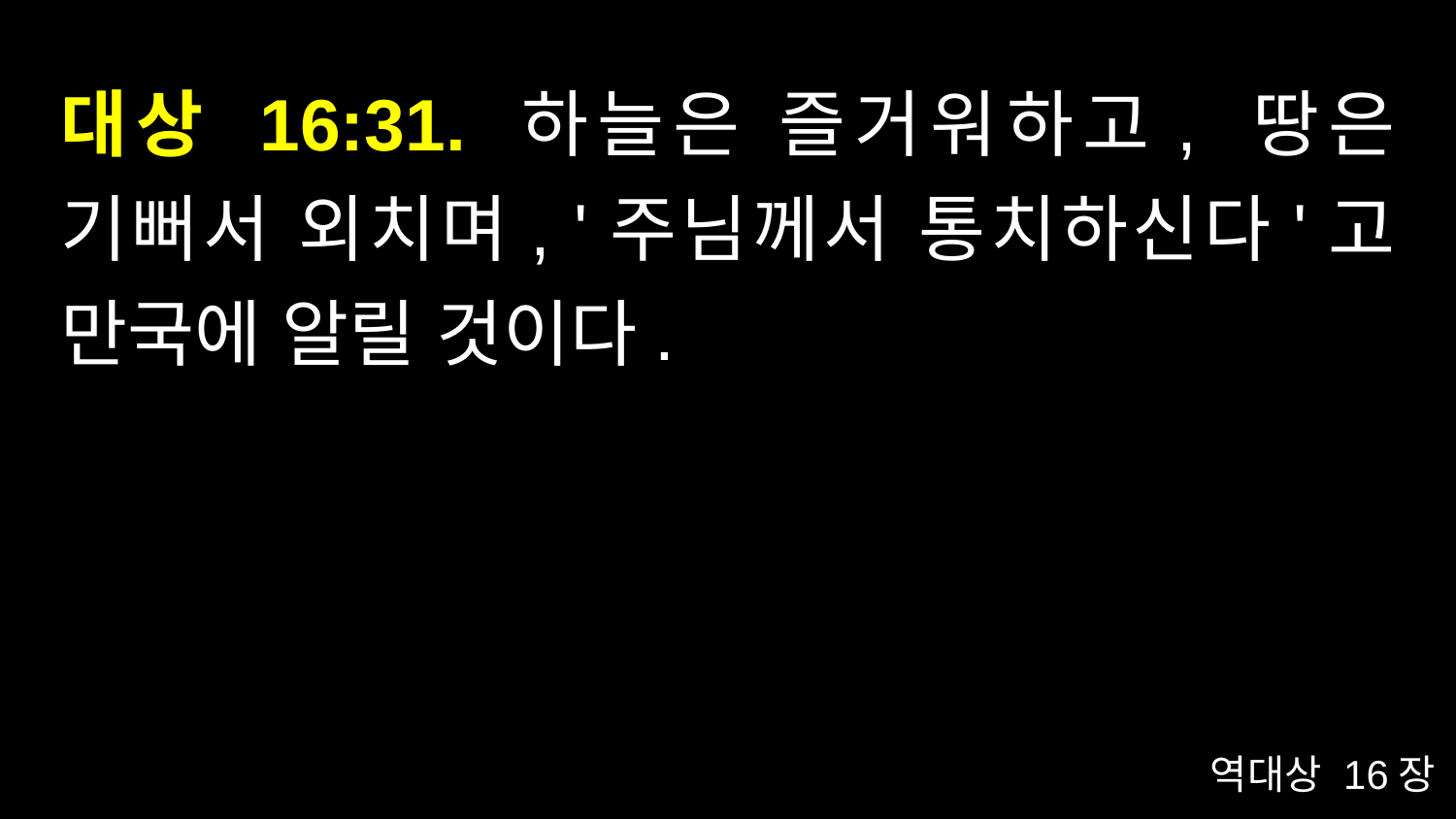

# 대상 16:31. 하늘은 즐거워하고, 땅은 기뻐서 외치며, '주님께서 통치하신다'고 만국에 알릴 것이다.
역대상 16장